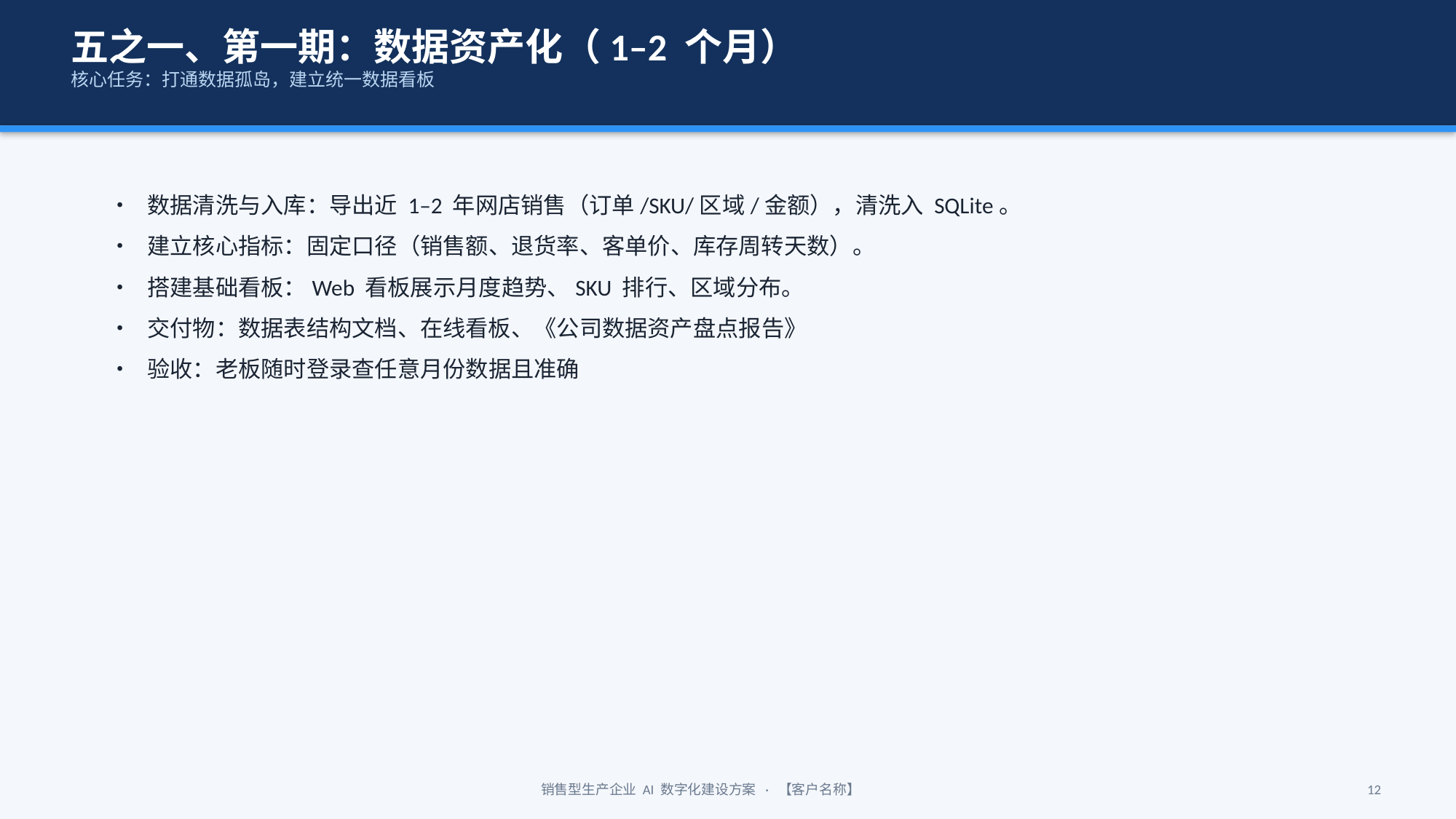

五之一、第一期：数据资产化（1–2 个月）
核心任务：打通数据孤岛，建立统一数据看板

•  数据清洗与入库：导出近 1–2 年网店销售（订单/SKU/区域/金额），清洗入 SQLite。
•  建立核心指标：固定口径（销售额、退货率、客单价、库存周转天数）。
•  搭建基础看板：Web 看板展示月度趋势、SKU 排行、区域分布。
•  交付物：数据表结构文档、在线看板、《公司数据资产盘点报告》
•  验收：老板随时登录查任意月份数据且准确
销售型生产企业 AI 数字化建设方案  ·  【客户名称】
12